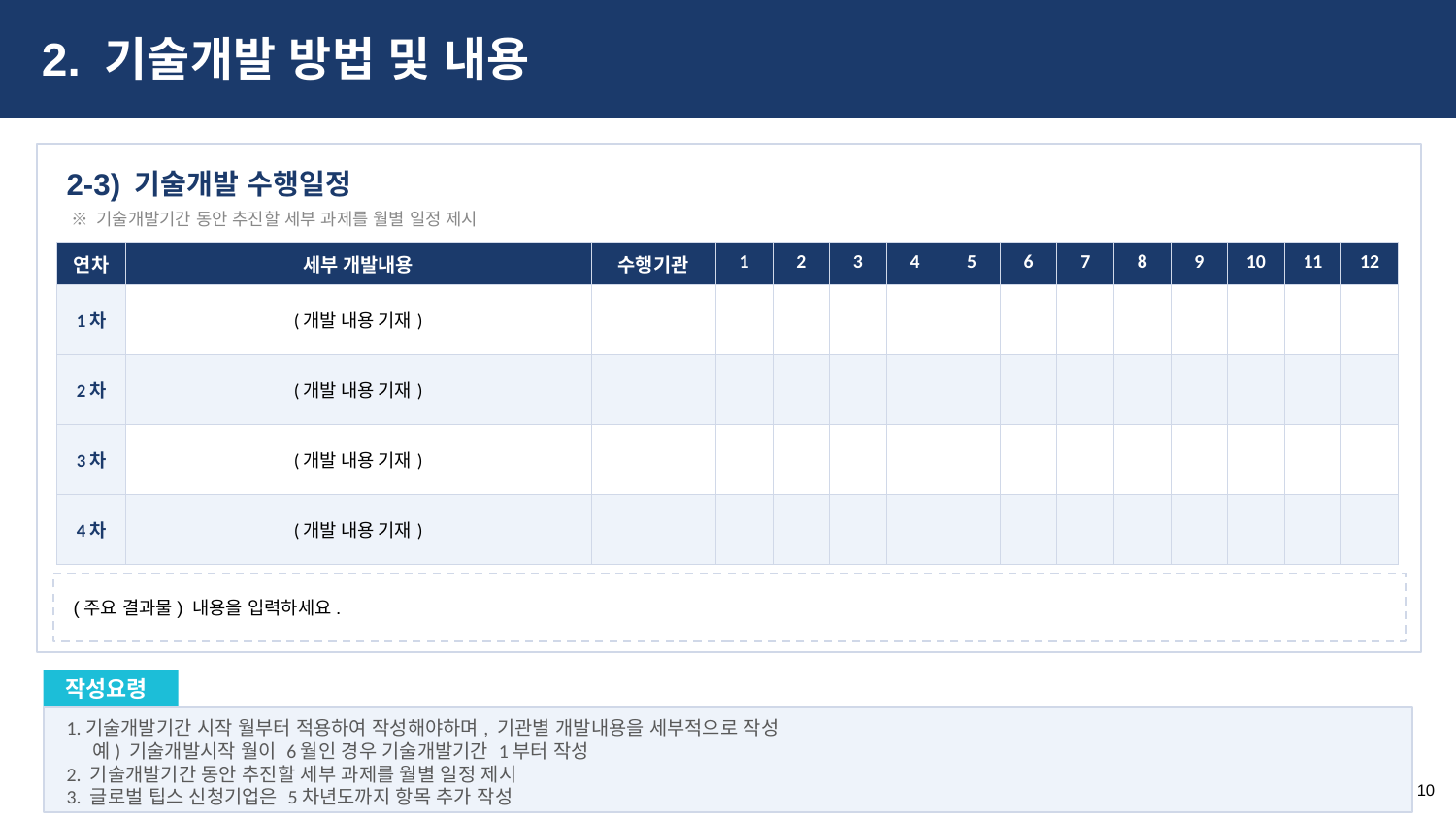

2. 기술개발 방법 및 내용

기술개발 수행일정
2-3)
※ 기술개발기간 동안 추진할 세부 과제를 월별 일정 제시
| 연차 | 세부 개발내용 | 수행기관 | 1 | 2 | 3 | 4 | 5 | 6 | 7 | 8 | 9 | 10 | 11 | 12 |
| --- | --- | --- | --- | --- | --- | --- | --- | --- | --- | --- | --- | --- | --- | --- |
| 1차 | (개발 내용 기재) |  |  |  |  |  |  |  |  |  |  |  |  |  |
| 2차 | (개발 내용 기재) |  |  |  |  |  |  |  |  |  |  |  |  |  |
| 3차 | (개발 내용 기재) |  |  |  |  |  |  |  |  |  |  |  |  |  |
| 4차 | (개발 내용 기재) |  |  |  |  |  |  |  |  |  |  |  |  |  |
(주요 결과물) 내용을 입력하세요.

작성요령

1.기술개발기간 시작 월부터 적용하여 작성해야하며, 기관별 개발내용을 세부적으로 작성
    예) 기술개발시작 월이 6월인 경우 기술개발기간 1부터 작성
2. 기술개발기간 동안 추진할 세부 과제를 월별 일정 제시
3. 글로벌 팁스 신청기업은 5차년도까지 항목 추가 작성
10